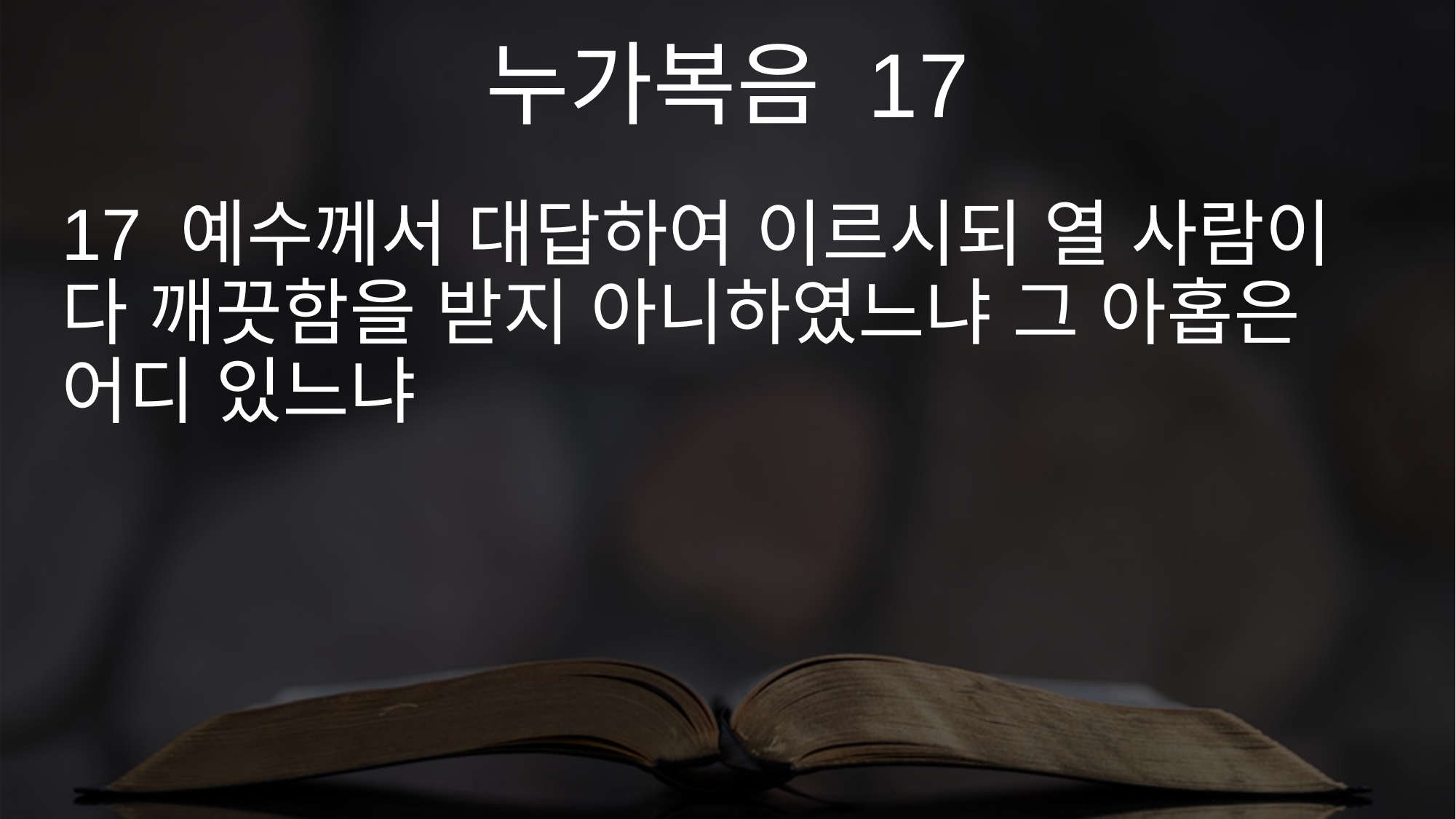

누가복음 17
17 예수께서 대답하여 이르시되 열 사람이 다 깨끗함을 받지 아니하였느냐 그 아홉은 어디 있느냐